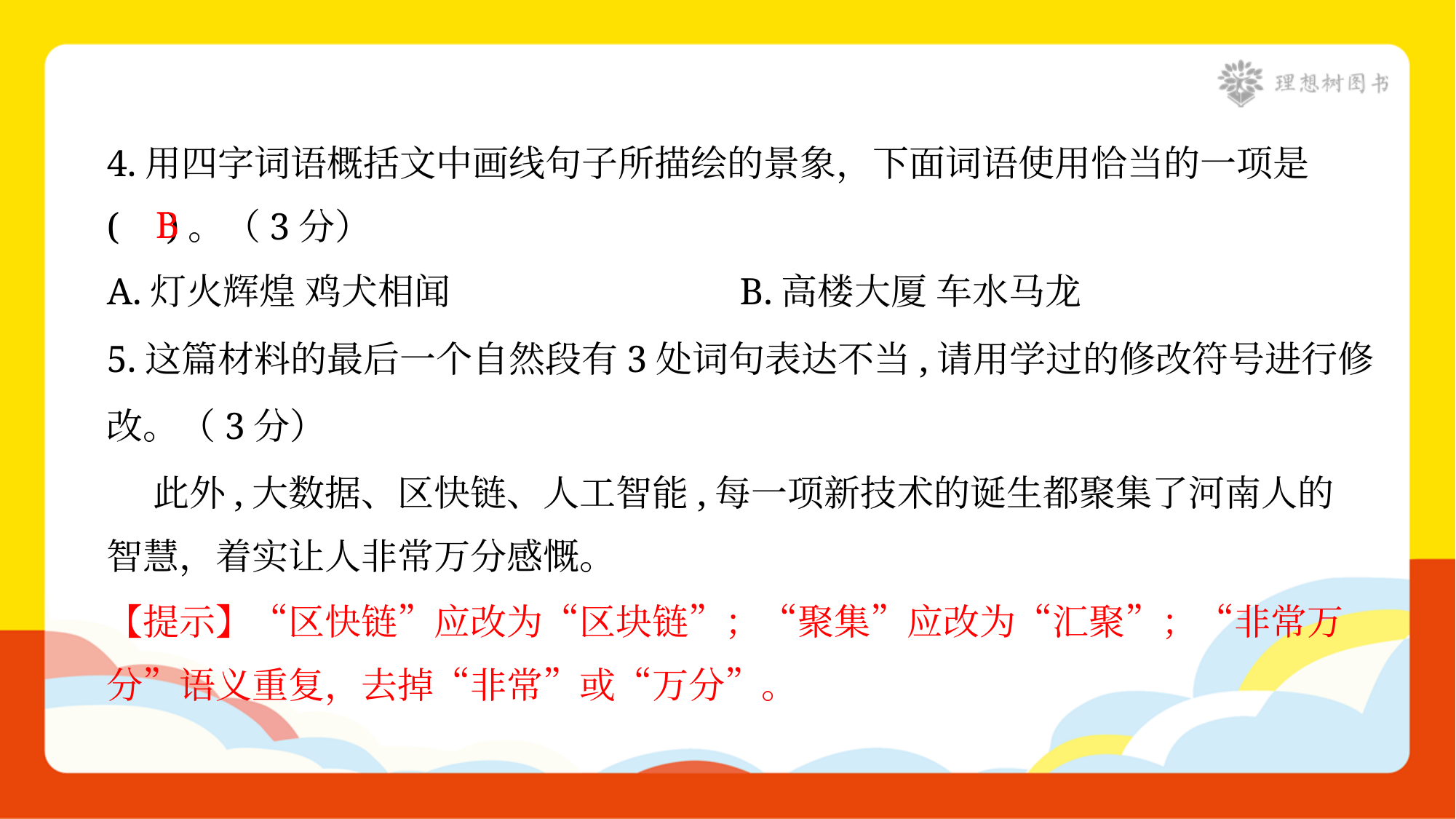

4.用四字词语概括文中画线句子所描绘的景象，下面词语使用恰当的一项是
(     )。（3分）
B
A.灯火辉煌 鸡犬相闻	B.高楼大厦 车水马龙
5.这篇材料的最后一个自然段有3处词句表达不当,请用学过的修改符号进行修
改。（3分）
    此外,大数据、区快链、人工智能,每一项新技术的诞生都聚集了河南人的
智慧，着实让人非常万分感慨。
【提示】“区快链”应改为“区块链”；“聚集”应改为“汇聚”；“非常万
分”语义重复，去掉“非常”或“万分”。